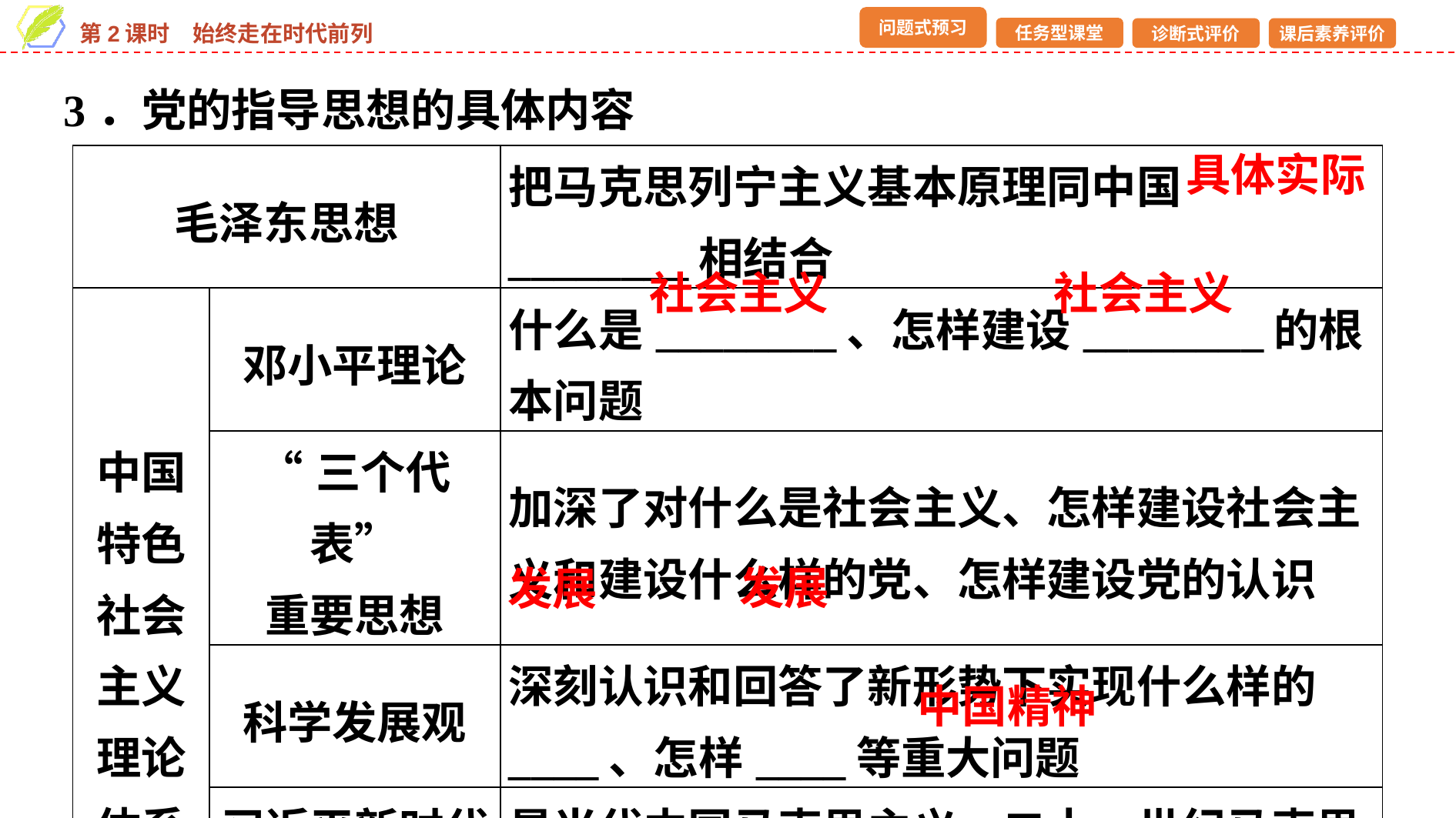

3．党的指导思想的具体内容
具体实际
| 毛泽东思想 |  | 把马克思列宁主义基本原理同中国\_\_\_\_\_\_\_\_相结合 |
| --- | --- | --- |
| 中国特色社会主义理论体系 | 邓小平理论 | 什么是\_\_\_\_\_\_\_\_、怎样建设\_\_\_\_\_\_\_\_的根本问题 |
|  | “三个代表” 重要思想 | 加深了对什么是社会主义、怎样建设社会主义和建设什么样的党、怎样建设党的认识 |
|  | 科学发展观 | 深刻认识和回答了新形势下实现什么样的\_\_\_\_、怎样\_\_\_\_等重大问题 |
|  | 习近平新时代中国特色社会主义思想 | 是当代中国马克思主义、二十一世纪马克思主义，是中华文化和\_\_\_\_\_\_\_\_的时代精华，实现了马克思主义中国化时代化新的飞跃 |
社会主义
社会主义
发展
发展
中国精神